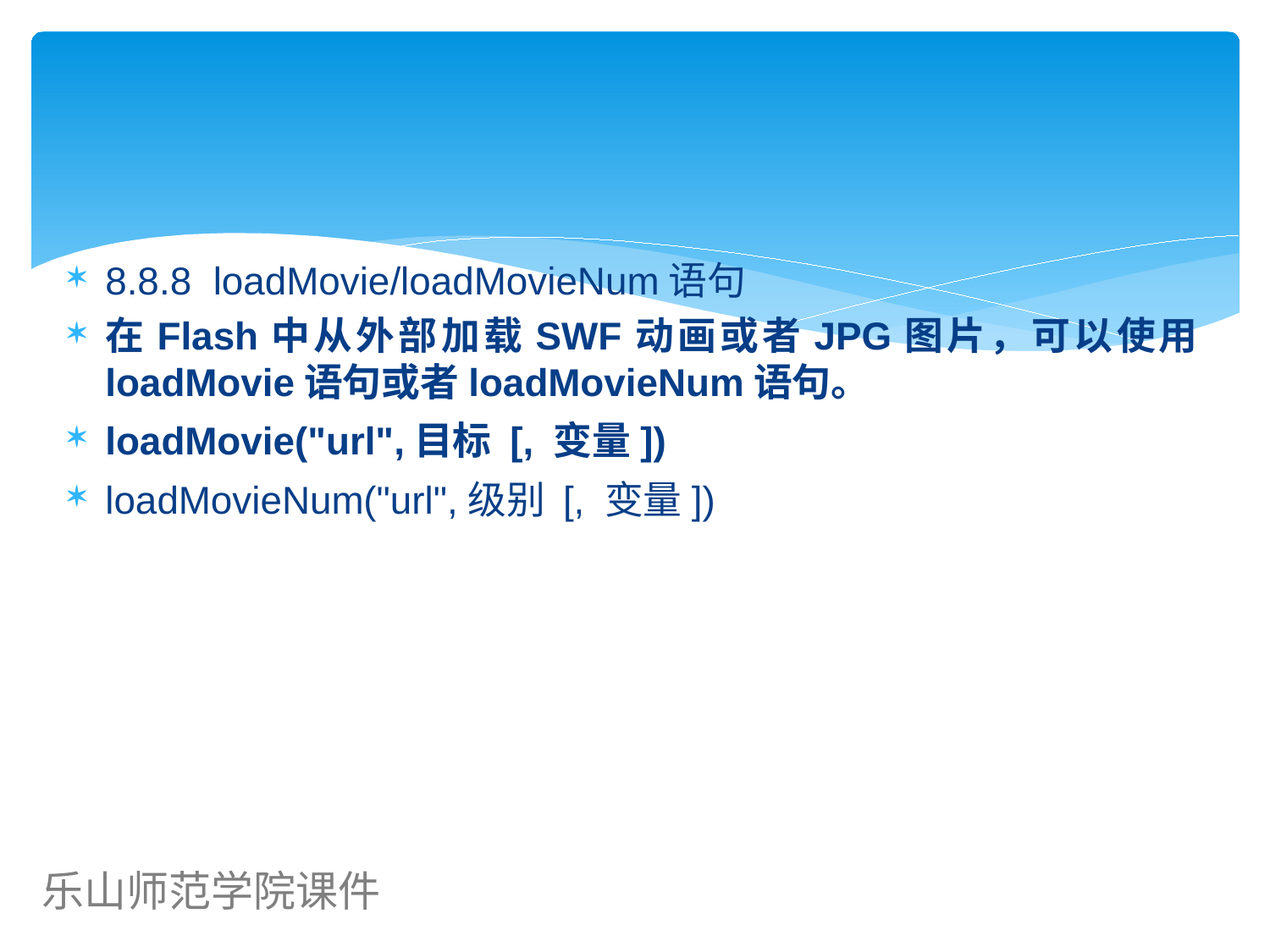

8.8.8  loadMovie/loadMovieNum语句
在Flash中从外部加载SWF动画或者JPG图片，可以使用loadMovie语句或者loadMovieNum语句。
loadMovie("url",目标 [, 变量])
loadMovieNum("url",级别 [, 变量])